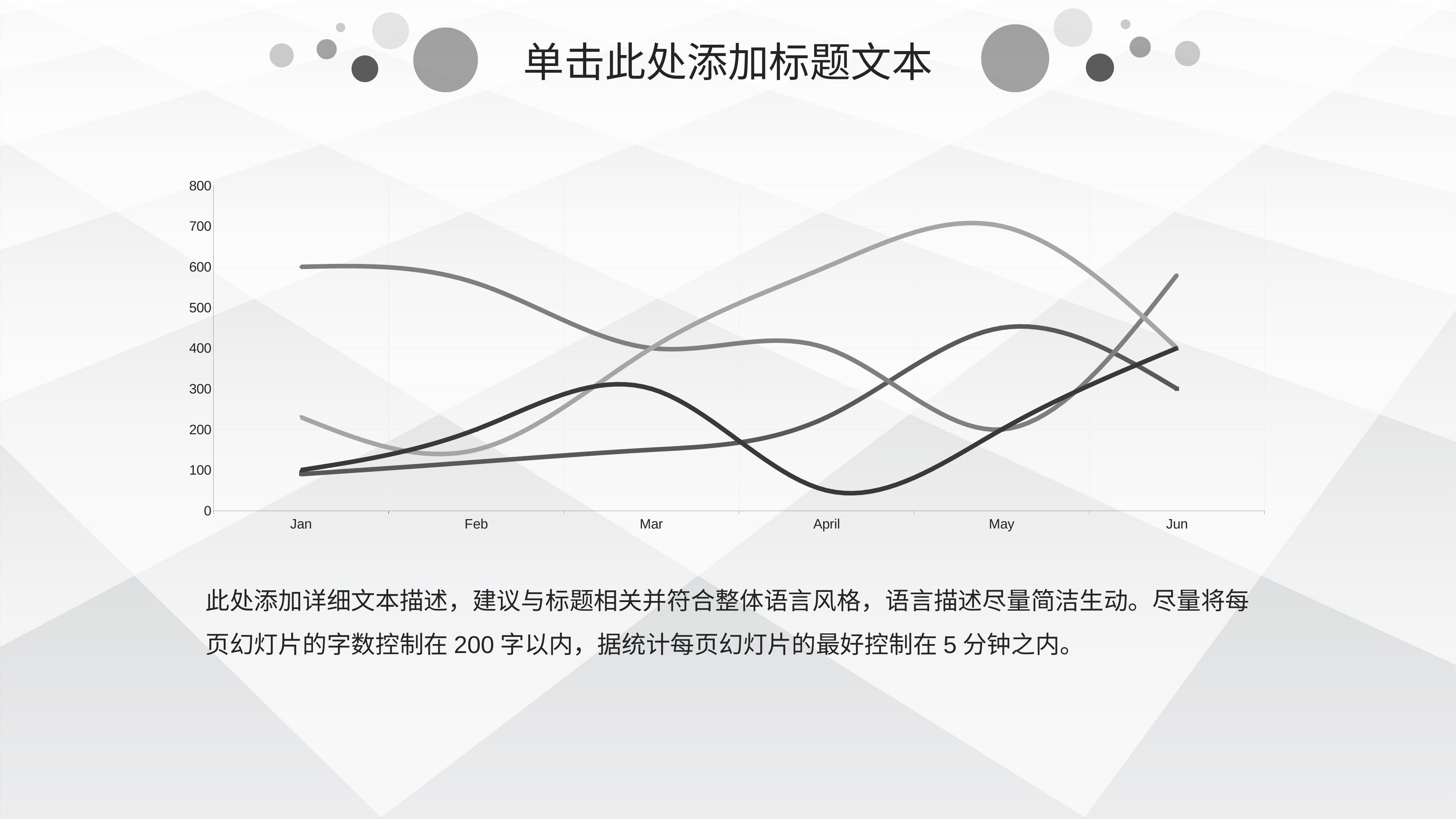

单击此处添加标题文本

### Chart

| Category | Communication | Pictures | Research | Quality |
|---|---|---|---|---|
| Jan | 90.0 | 600.0 | 230.0 | 100.0 |
| Feb | 120.0 | 560.0 | 150.0 | 200.0 |
| Mar | 150.0 | 400.0 | 400.0 | 300.0 |
| April | 230.0 | 400.0 | 600.0 | 50.0 |
| May | 450.0 | 200.0 | 700.0 | 200.0 |
| Jun | 300.0 | 580.0 | 400.0 | 400.0 |
此处添加详细文本描述，建议与标题相关并符合整体语言风格，语言描述尽量简洁生动。尽量将每页幻灯片的字数控制在200字以内，据统计每页幻灯片的最好控制在5分钟之内。